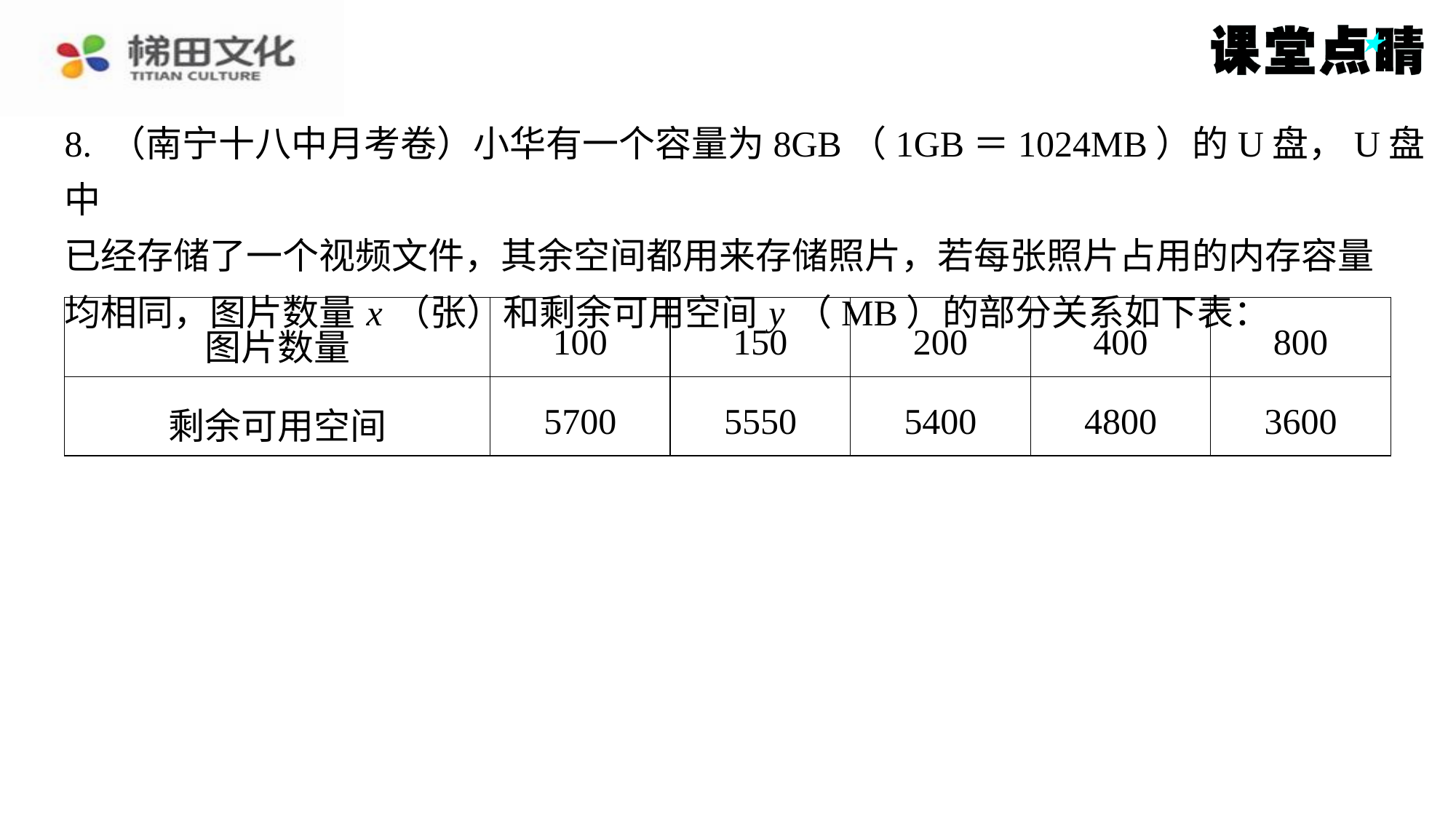

8. （南宁十八中月考卷）小华有一个容量为8GB（1GB＝1024MB）的U盘，U盘中
已经存储了一个视频文件，其余空间都用来存储照片，若每张照片占用的内存容量
均相同，图片数量 x （张）和剩余可用空间 y （MB）的部分关系如下表：
| 图片数量 | 100 | 150 | 200 | 400 | 800 |
| --- | --- | --- | --- | --- | --- |
| 剩余可用空间 | 5700 | 5550 | 5400 | 4800 | 3600 |